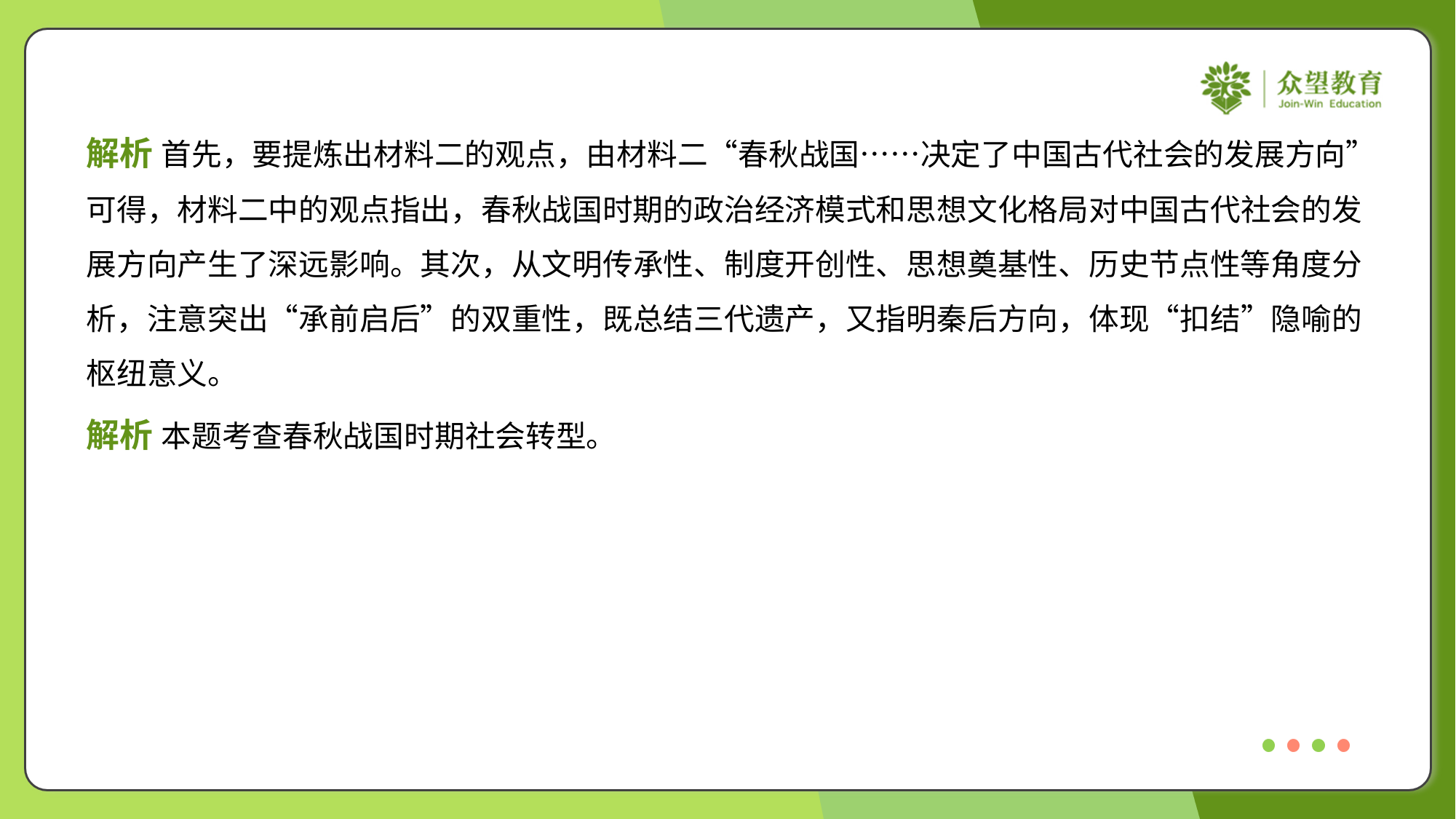

解析 首先，要提炼出材料二的观点，由材料二“春秋战国……决定了中国古代社会的发展方向”
可得，材料二中的观点指出，春秋战国时期的政治经济模式和思想文化格局对中国古代社会的发
展方向产生了深远影响。其次，从文明传承性、制度开创性、思想奠基性、历史节点性等角度分
析，注意突出“承前启后”的双重性，既总结三代遗产，又指明秦后方向，体现“扣结”隐喻的
枢纽意义。
解析 本题考查春秋战国时期社会转型。